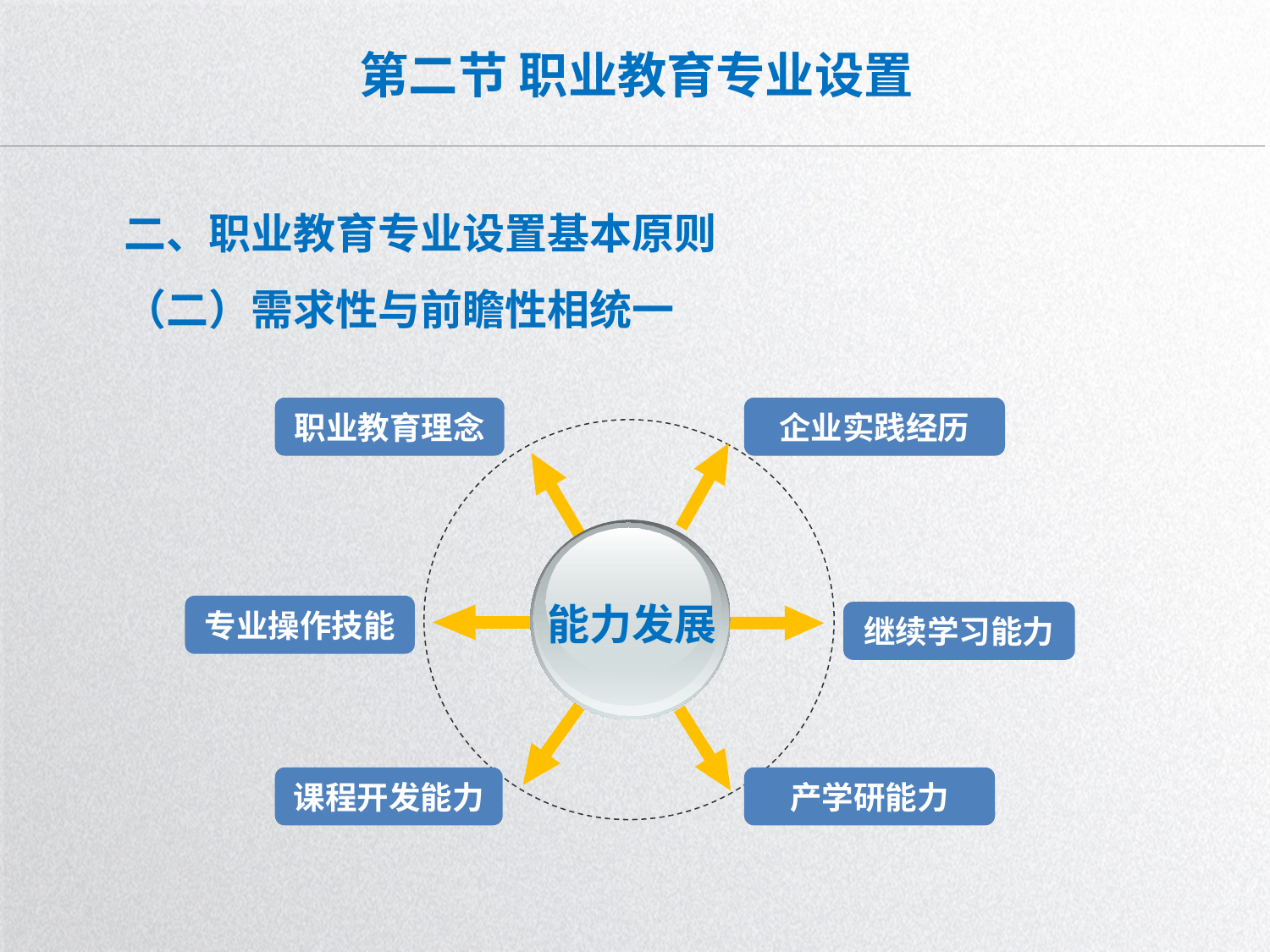

# 第二节 职业教育专业设置
二、职业教育专业设置基本原则
（二）需求性与前瞻性相统一
职业教育理念
企业实践经历

能力发展
专业操作技能
继续学习能力

课程开发能力
产学研能力